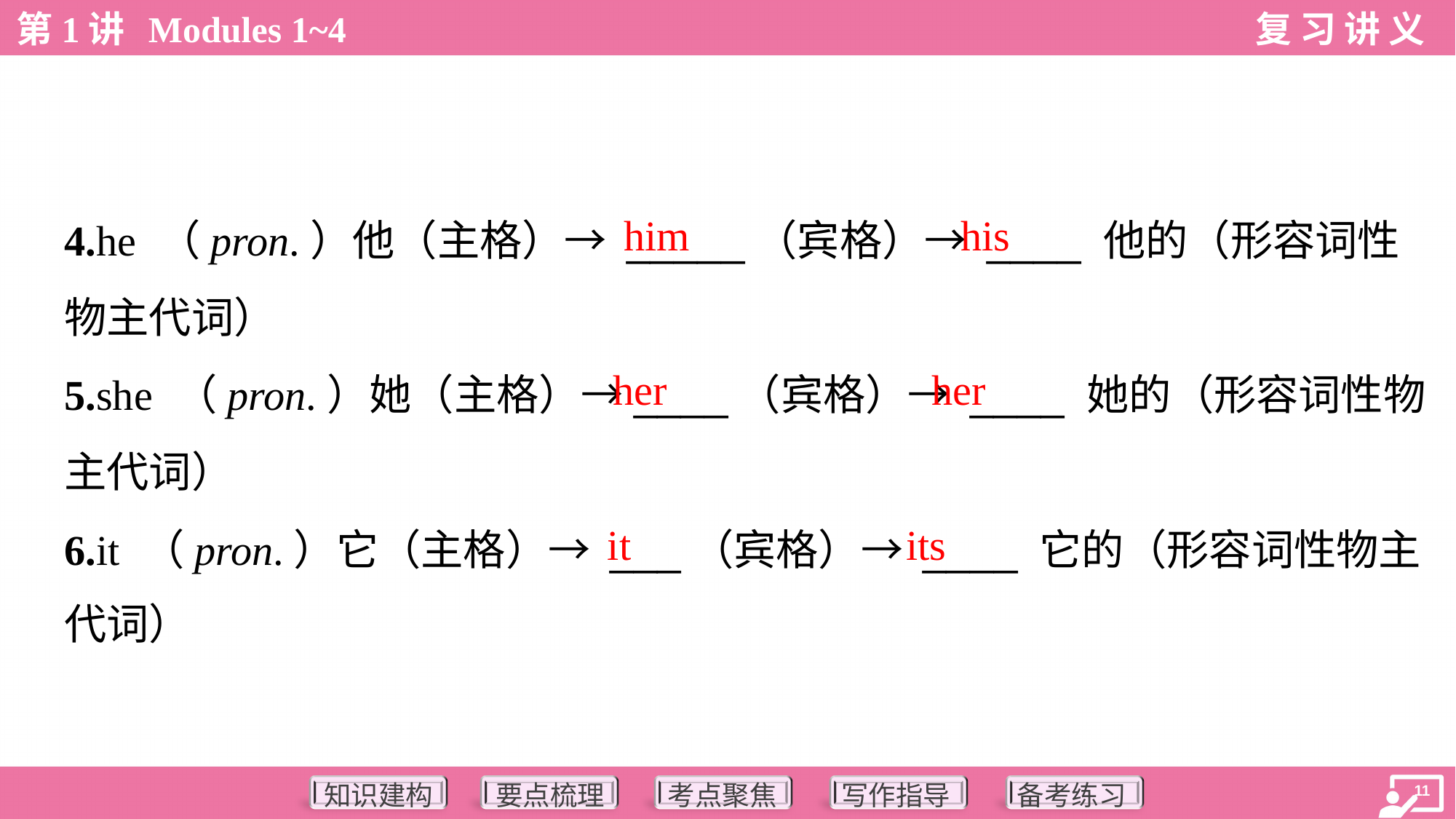

him
his
4.he （pron.）他（主格）→ _____（宾格）→ ____ 他的（形容词性
物主代词）
5.she （pron.）她（主格）→____（宾格）→ ____ 她的（形容词性物
主代词）
6.it （pron.）它（主格）→ ___（宾格）→ ____ 它的（形容词性物主
代词）
her
her
it
its